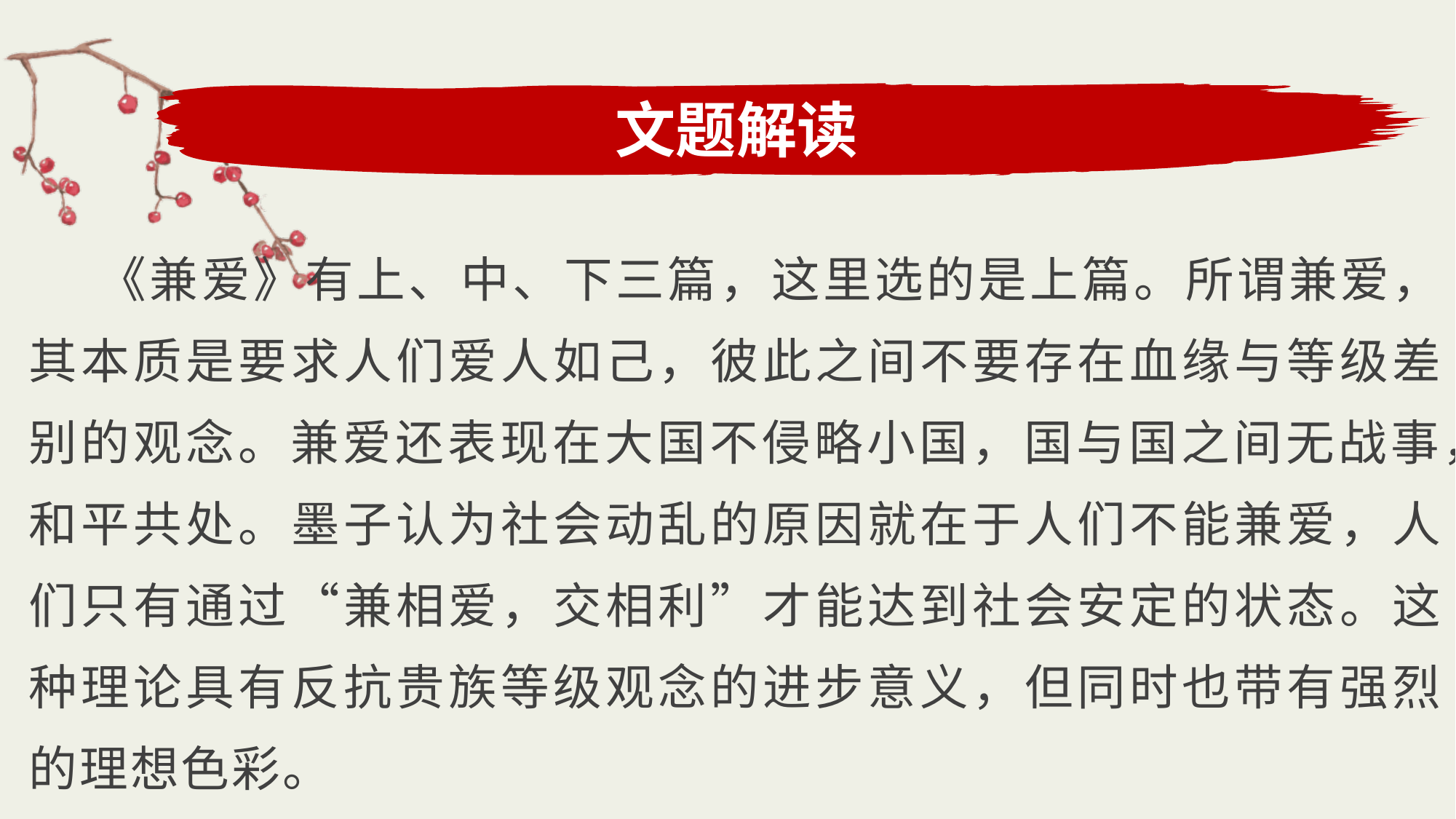

文题解读
    《兼爱》有上、中、下三篇，这里选的是上篇。所谓兼爱，其本质是要求人们爱人如己，彼此之间不要存在血缘与等级差别的观念。兼爱还表现在大国不侵略小国，国与国之间无战事，和平共处。墨子认为社会动乱的原因就在于人们不能兼爱，人们只有通过“兼相爱，交相利”才能达到社会安定的状态。这种理论具有反抗贵族等级观念的进步意义，但同时也带有强烈的理想色彩。